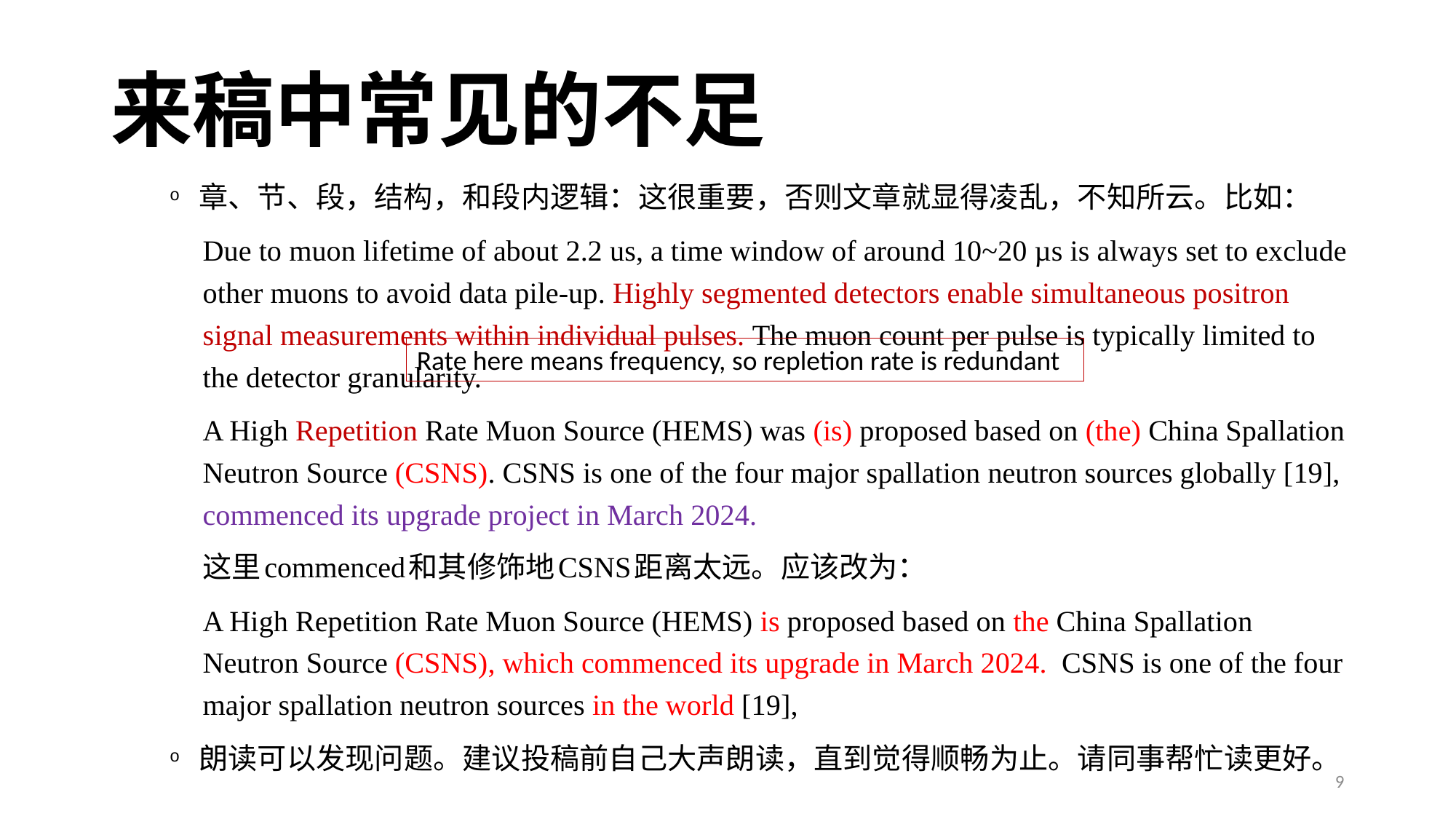

# 来稿中常见的不足
章、节、段，结构，和段内逻辑：这很重要，否则文章就显得凌乱，不知所云。比如：
Due to muon lifetime of about 2.2 us, a time window of around 10~20 µs is always set to exclude other muons to avoid data pile-up. Highly segmented detectors enable simultaneous positron signal measurements within individual pulses. The muon count per pulse is typically limited to the detector granularity.
A High Repetition Rate Muon Source (HEMS) was (is) proposed based on (the) China Spallation Neutron Source (CSNS). CSNS is one of the four major spallation neutron sources globally [19], commenced its upgrade project in March 2024.
这里commenced和其修饰地CSNS距离太远。应该改为：
A High Repetition Rate Muon Source (HEMS) is proposed based on the China Spallation Neutron Source (CSNS), which commenced its upgrade in March 2024.  CSNS is one of the four major spallation neutron sources in the world [19],
朗读可以发现问题。建议投稿前自己大声朗读，直到觉得顺畅为止。请同事帮忙读更好。
Rate here means frequency, so repletion rate is redundant
9